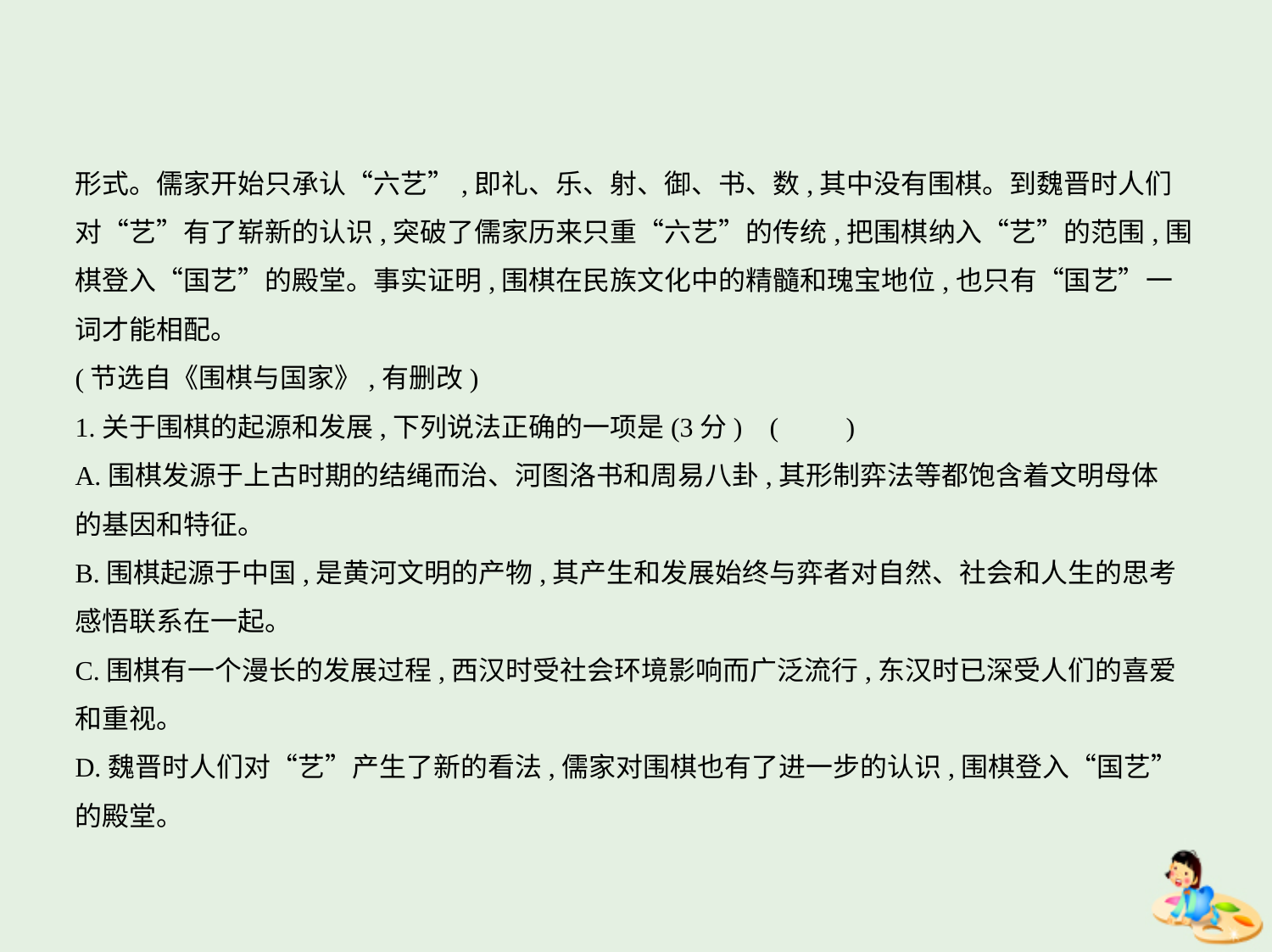

形式。儒家开始只承认“六艺”,即礼、乐、射、御、书、数,其中没有围棋。到魏晋时人们
对“艺”有了崭新的认识,突破了儒家历来只重“六艺”的传统,把围棋纳入“艺”的范围,围
棋登入“国艺”的殿堂。事实证明,围棋在民族文化中的精髓和瑰宝地位,也只有“国艺”一
词才能相配。
(节选自《围棋与国家》,有删改)
1.关于围棋的起源和发展,下列说法正确的一项是(3分) (　　)
A.围棋发源于上古时期的结绳而治、河图洛书和周易八卦,其形制弈法等都饱含着文明母体
的基因和特征。
B.围棋起源于中国,是黄河文明的产物,其产生和发展始终与弈者对自然、社会和人生的思考
感悟联系在一起。
C.围棋有一个漫长的发展过程,西汉时受社会环境影响而广泛流行,东汉时已深受人们的喜爱
和重视。
D.魏晋时人们对“艺”产生了新的看法,儒家对围棋也有了进一步的认识,围棋登入“国艺”
的殿堂。